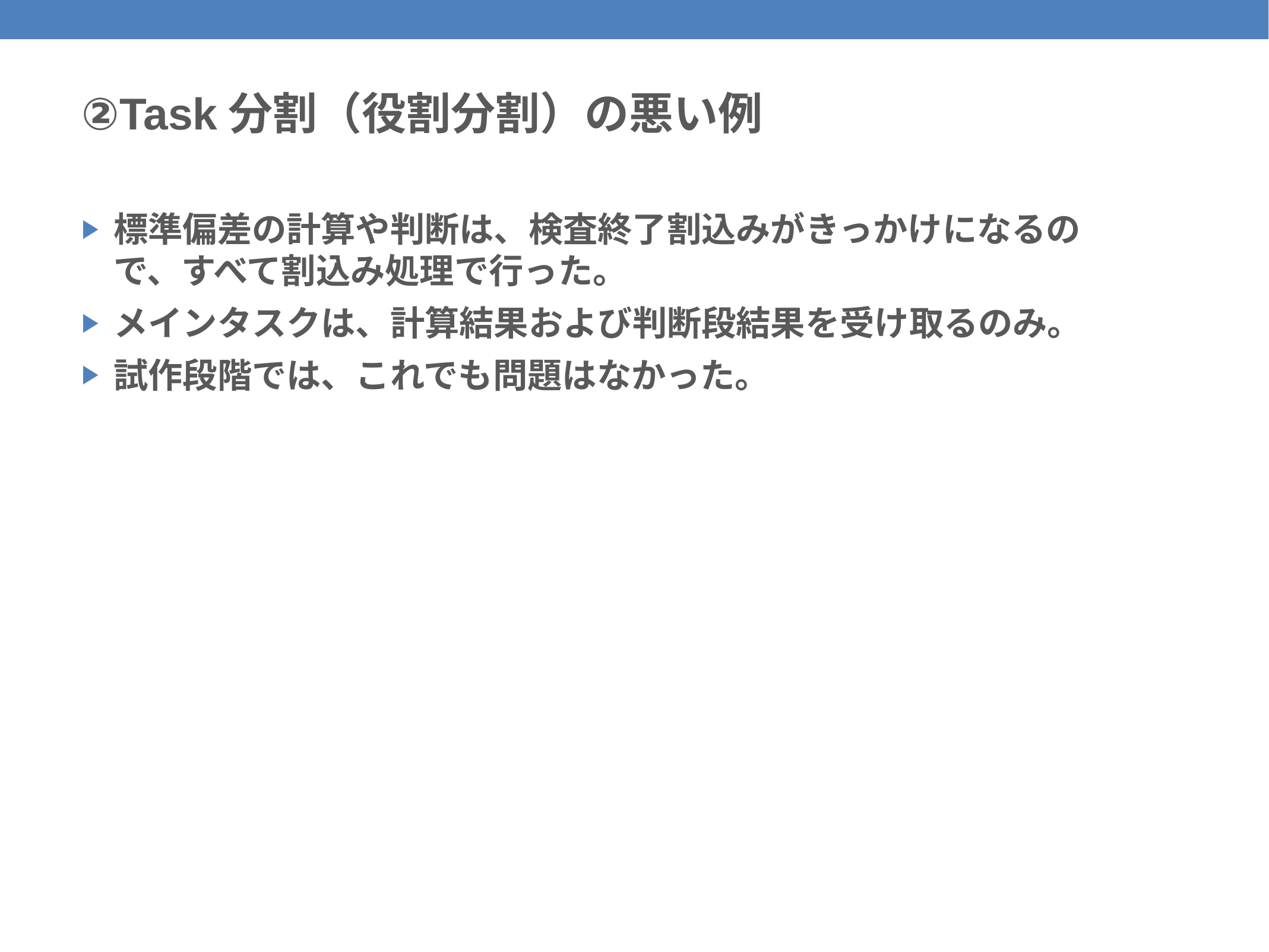

# ②Task分割（役割分割）の悪い例
標準偏差の計算や判断は、検査終了割込みがきっかけになるので、すべて割込み処理で行った。
メインタスクは、計算結果および判断段結果を受け取るのみ。
試作段階では、これでも問題はなかった。